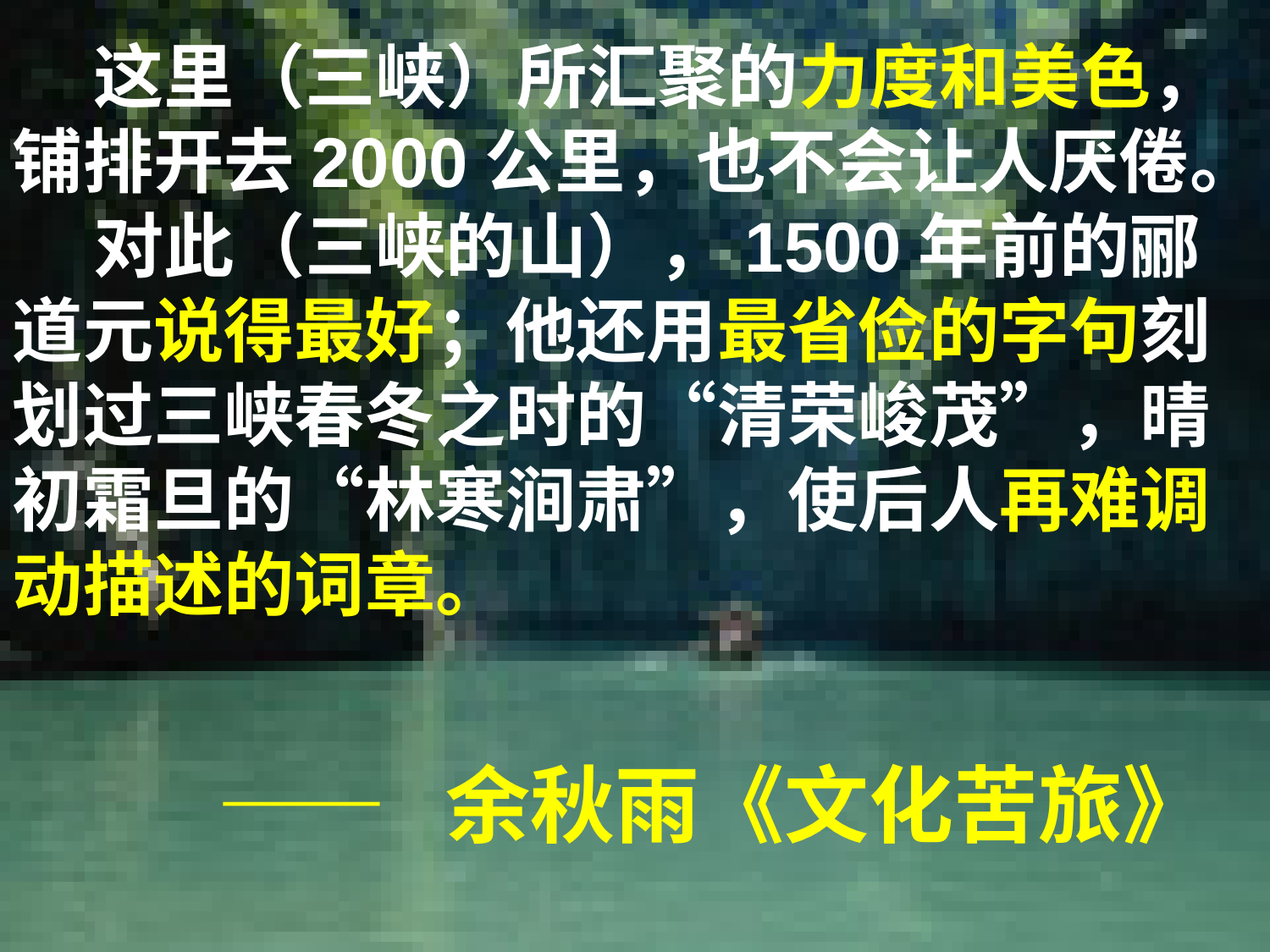

这里（三峡）所汇聚的力度和美色，铺排开去2000公里，也不会让人厌倦。
    对此（三峡的山），1500年前的郦道元说得最好；他还用最省俭的字句刻划过三峡春冬之时的“清荣峻茂”，晴初霜旦的“林寒涧肃”，使后人再难调动描述的词章。
——  余秋雨《文化苦旅》